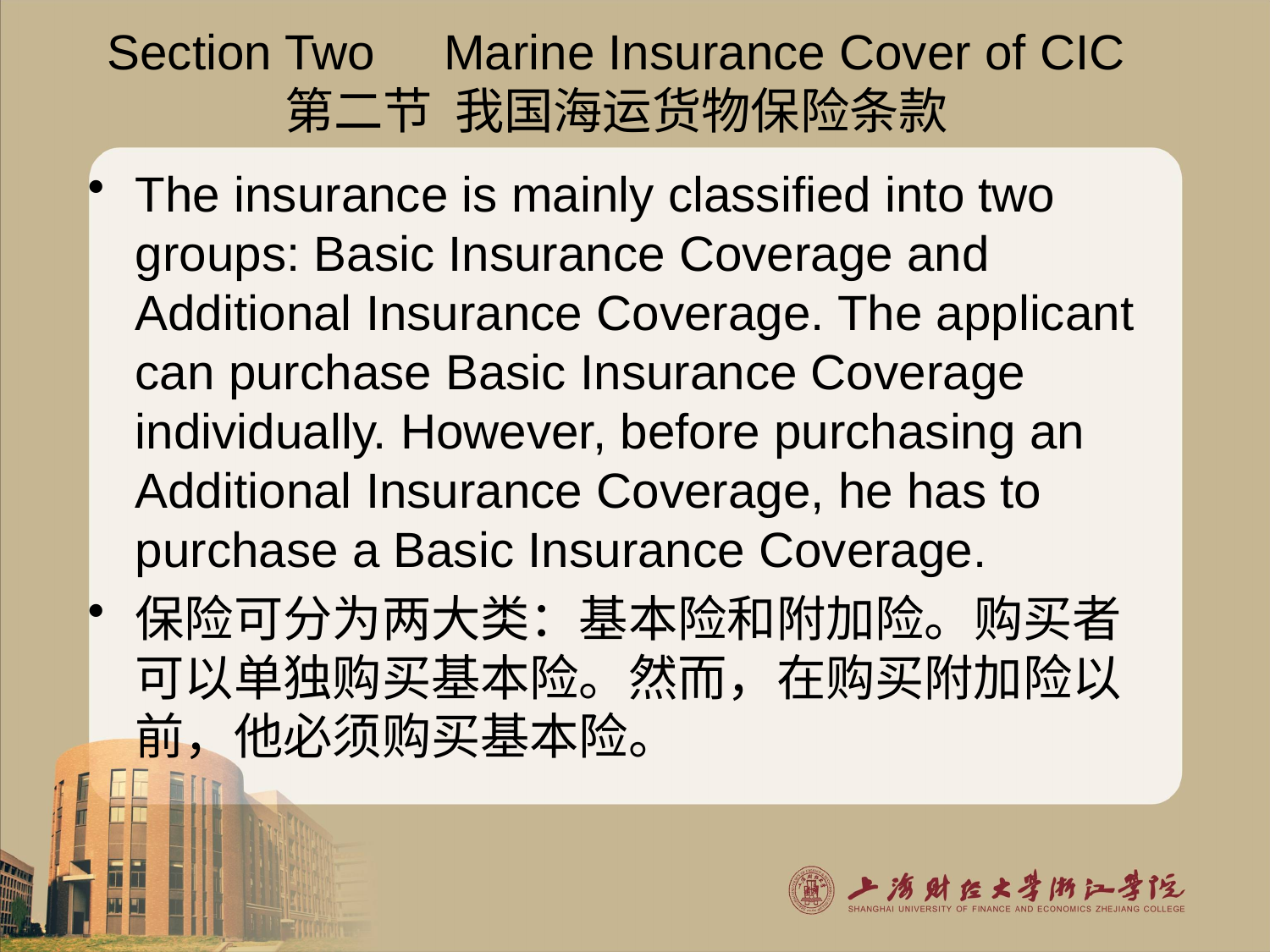

# Section Two     Marine Insurance Cover of CIC 第二节  我国海运货物保险条款
The insurance is mainly classified into two groups: Basic Insurance Coverage and Additional Insurance Coverage. The applicant can purchase Basic Insurance Coverage individually. However, before purchasing an Additional Insurance Coverage, he has to purchase a Basic Insurance Coverage.
保险可分为两大类：基本险和附加险。购买者可以单独购买基本险。然而，在购买附加险以前，他必须购买基本险。